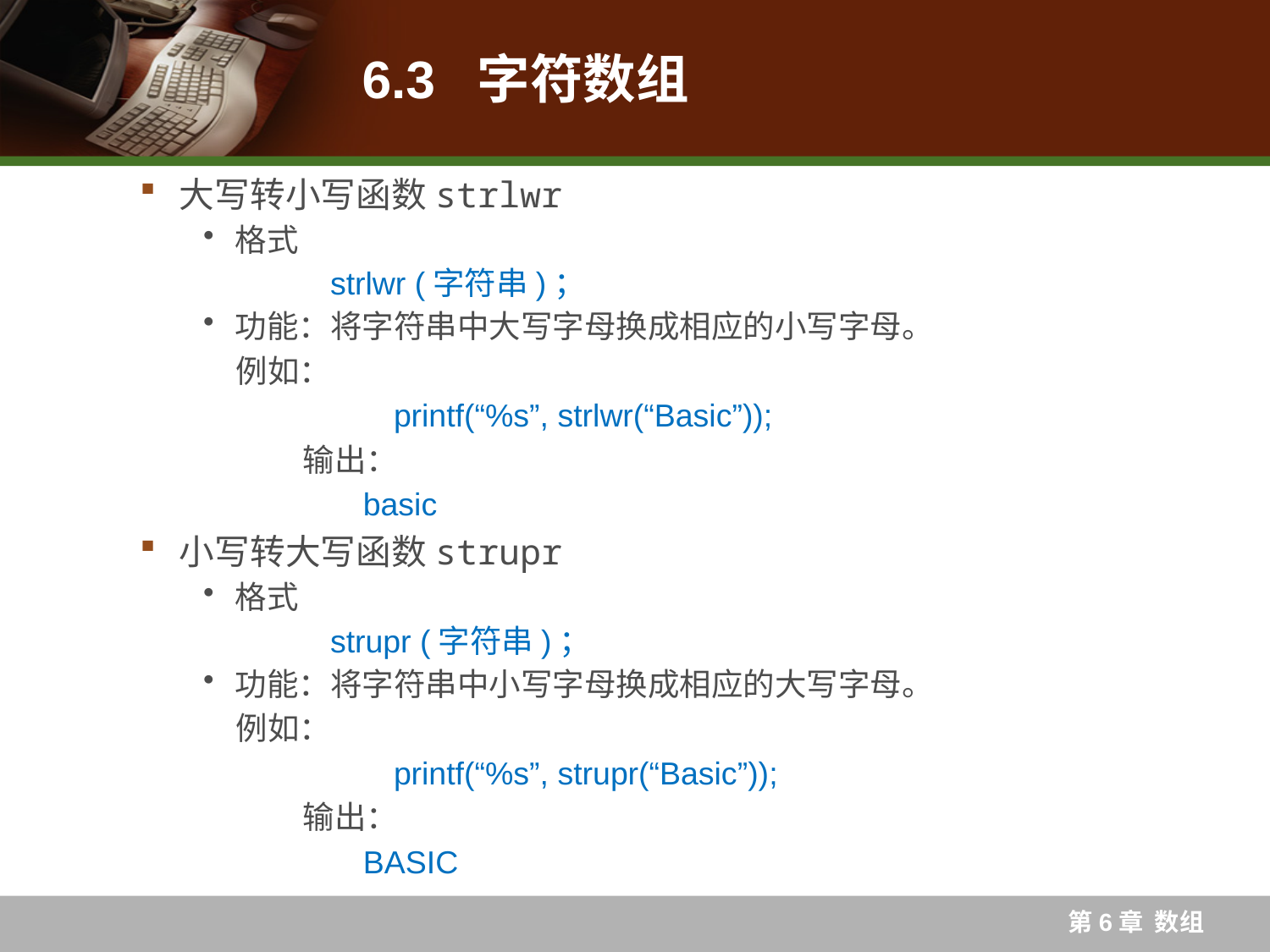

# 6.3  字符数组
大写转小写函数strlwr
格式
	strlwr (字符串)；
功能：将字符串中大写字母换成相应的小写字母。
例如：
		printf(“%s”, strlwr(“Basic”));
	    输出：
	basic
小写转大写函数strupr
格式
	strupr (字符串)；
功能：将字符串中小写字母换成相应的大写字母。
例如：
		printf(“%s”, strupr(“Basic”));
	    输出：
	BASIC

第6章  数组